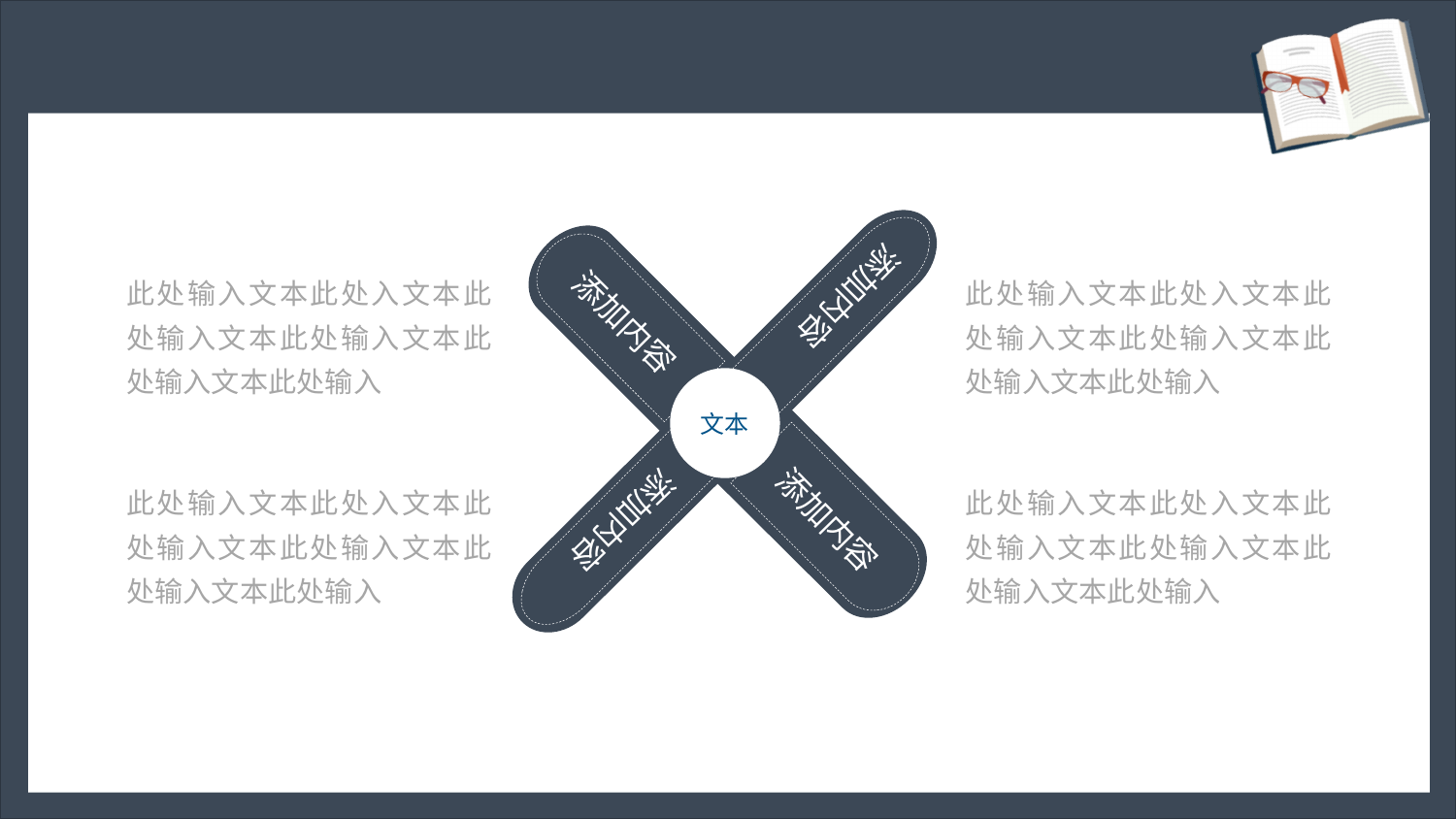

#
添加内容

添加内容

文本

添加内容
添加内容

此处输入文本此处入文本此处输入文本此处输入文本此处输入文本此处输入
此处输入文本此处入文本此处输入文本此处输入文本此处输入文本此处输入
此处输入文本此处入文本此处输入文本此处输入文本此处输入文本此处输入
此处输入文本此处入文本此处输入文本此处输入文本此处输入文本此处输入